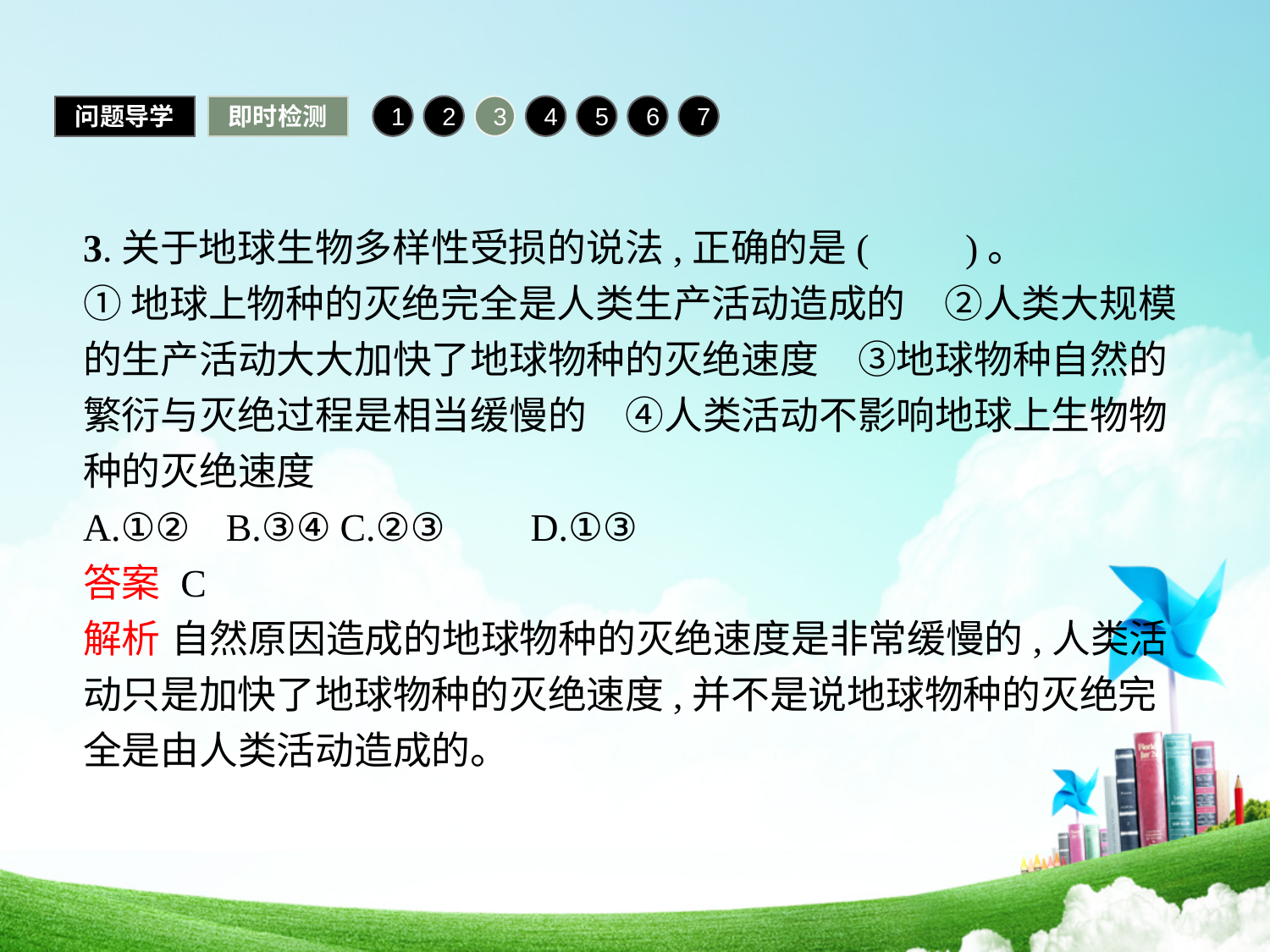

问题导学
即时检测
1
2
3
4
5
6
7
3.关于地球生物多样性受损的说法,正确的是(　　)。
①地球上物种的灭绝完全是人类生产活动造成的　②人类大规模的生产活动大大加快了地球物种的灭绝速度　③地球物种自然的繁衍与灭绝过程是相当缓慢的　④人类活动不影响地球上生物物种的灭绝速度
A.①②	B.③④	C.②③	D.①③
答案 C
解析 自然原因造成的地球物种的灭绝速度是非常缓慢的,人类活动只是加快了地球物种的灭绝速度,并不是说地球物种的灭绝完全是由人类活动造成的。